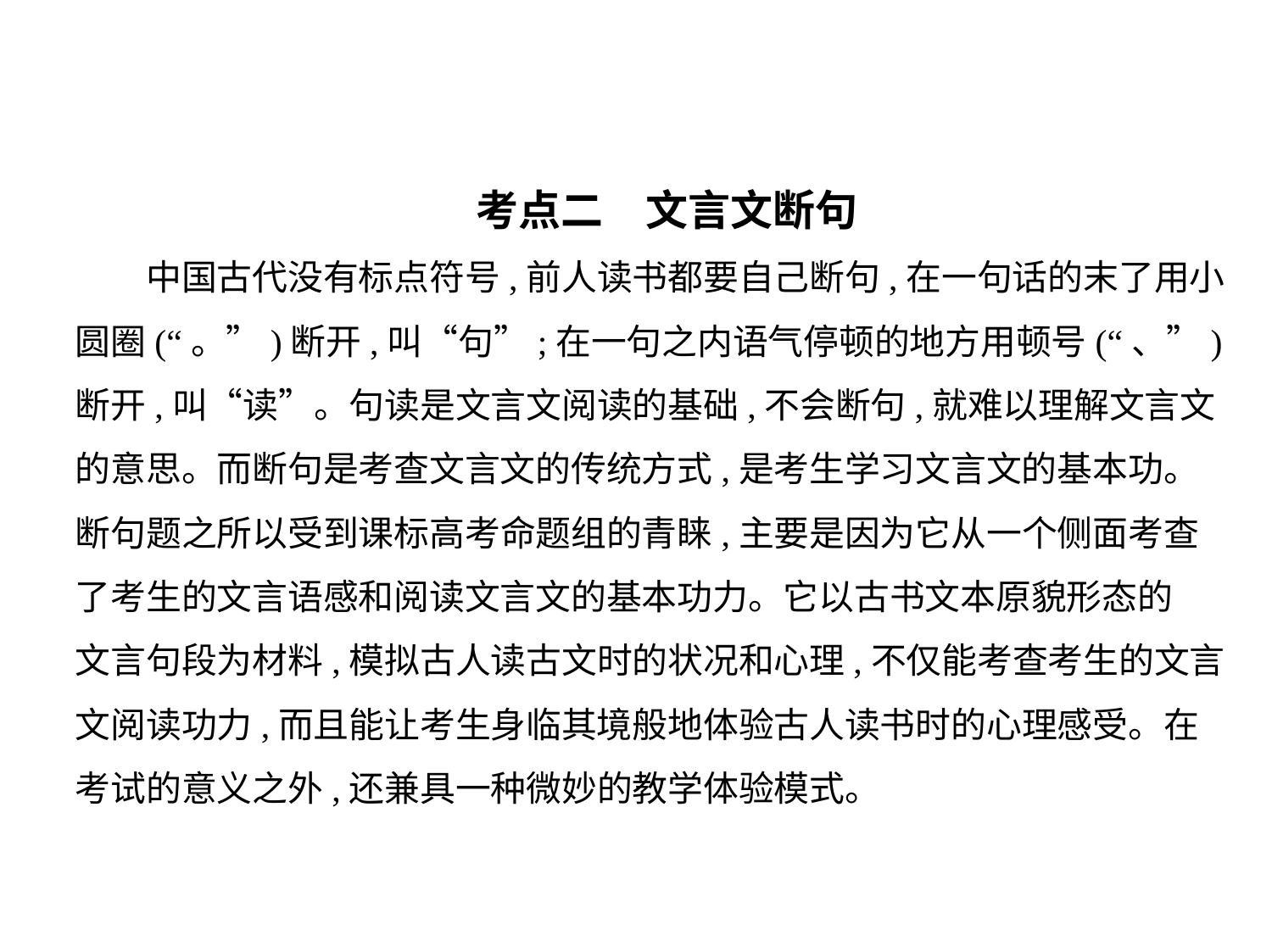

考点二　文言文断句
　　中国古代没有标点符号,前人读书都要自己断句,在一句话的末了用小
圆圈(“。”)断开,叫“句”;在一句之内语气停顿的地方用顿号(“、”)
断开,叫“读”。句读是文言文阅读的基础,不会断句,就难以理解文言文
的意思。而断句是考查文言文的传统方式,是考生学习文言文的基本功。
断句题之所以受到课标高考命题组的青睐,主要是因为它从一个侧面考查
了考生的文言语感和阅读文言文的基本功力。它以古书文本原貌形态的
文言句段为材料,模拟古人读古文时的状况和心理,不仅能考查考生的文言
文阅读功力,而且能让考生身临其境般地体验古人读书时的心理感受。在
考试的意义之外,还兼具一种微妙的教学体验模式。